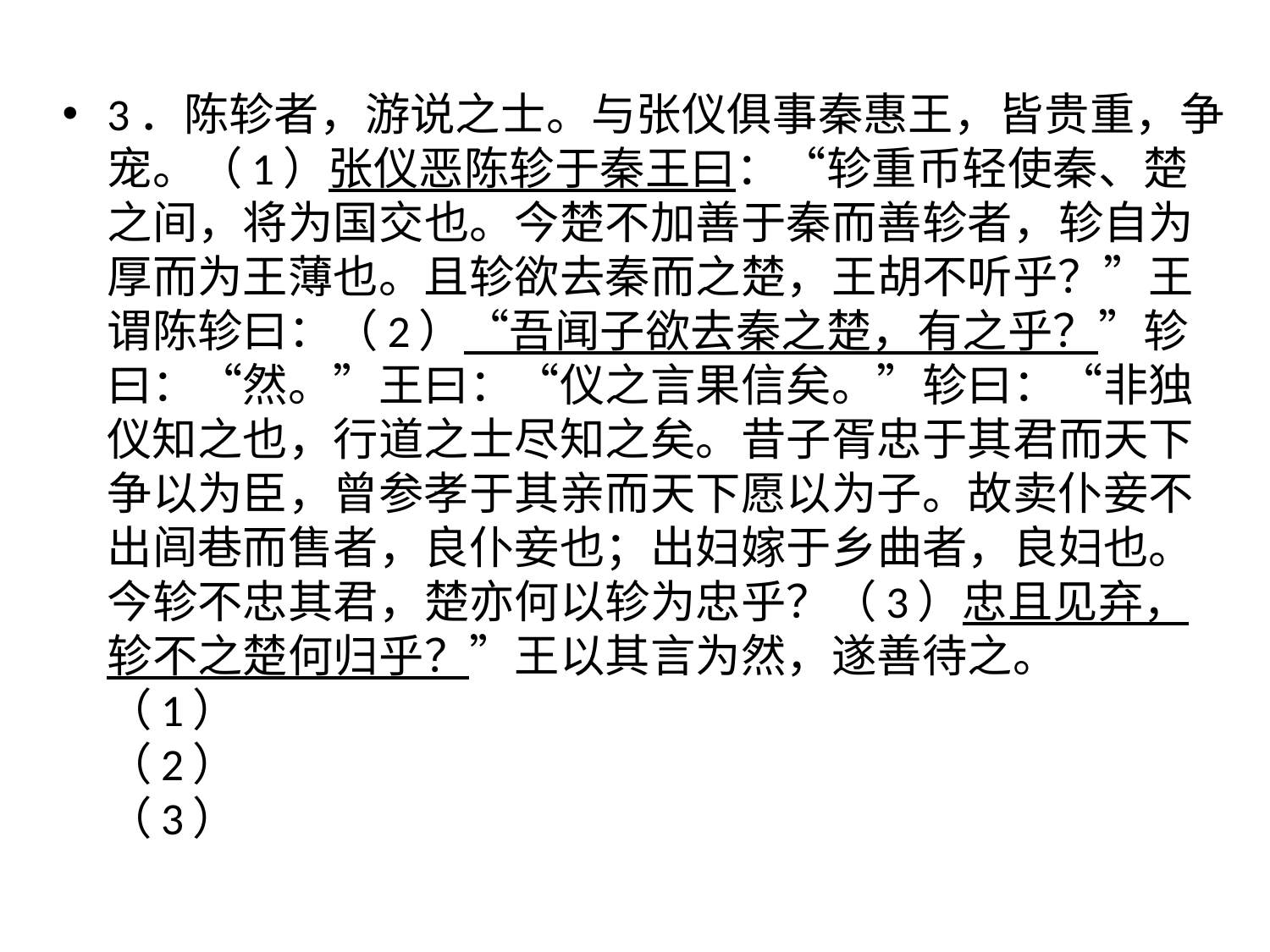

3．陈轸者，游说之士。与张仪俱事秦惠王，皆贵重，争宠。（1）张仪恶陈轸于秦王曰：“轸重币轻使秦、楚之间，将为国交也。今楚不加善于秦而善轸者，轸自为厚而为王薄也。且轸欲去秦而之楚，王胡不听乎？”王谓陈轸曰：（2）“吾闻子欲去秦之楚，有之乎？”轸曰：“然。”王曰：“仪之言果信矣。”轸曰：“非独仪知之也，行道之士尽知之矣。昔子胥忠于其君而天下争以为臣，曾参孝于其亲而天下愿以为子。故卖仆妾不出闾巷而售者，良仆妾也；出妇嫁于乡曲者，良妇也。今轸不忠其君，楚亦何以轸为忠乎？（3）忠且见弃，轸不之楚何归乎？”王以其言为然，遂善待之。
（1）
（2） 
（3）